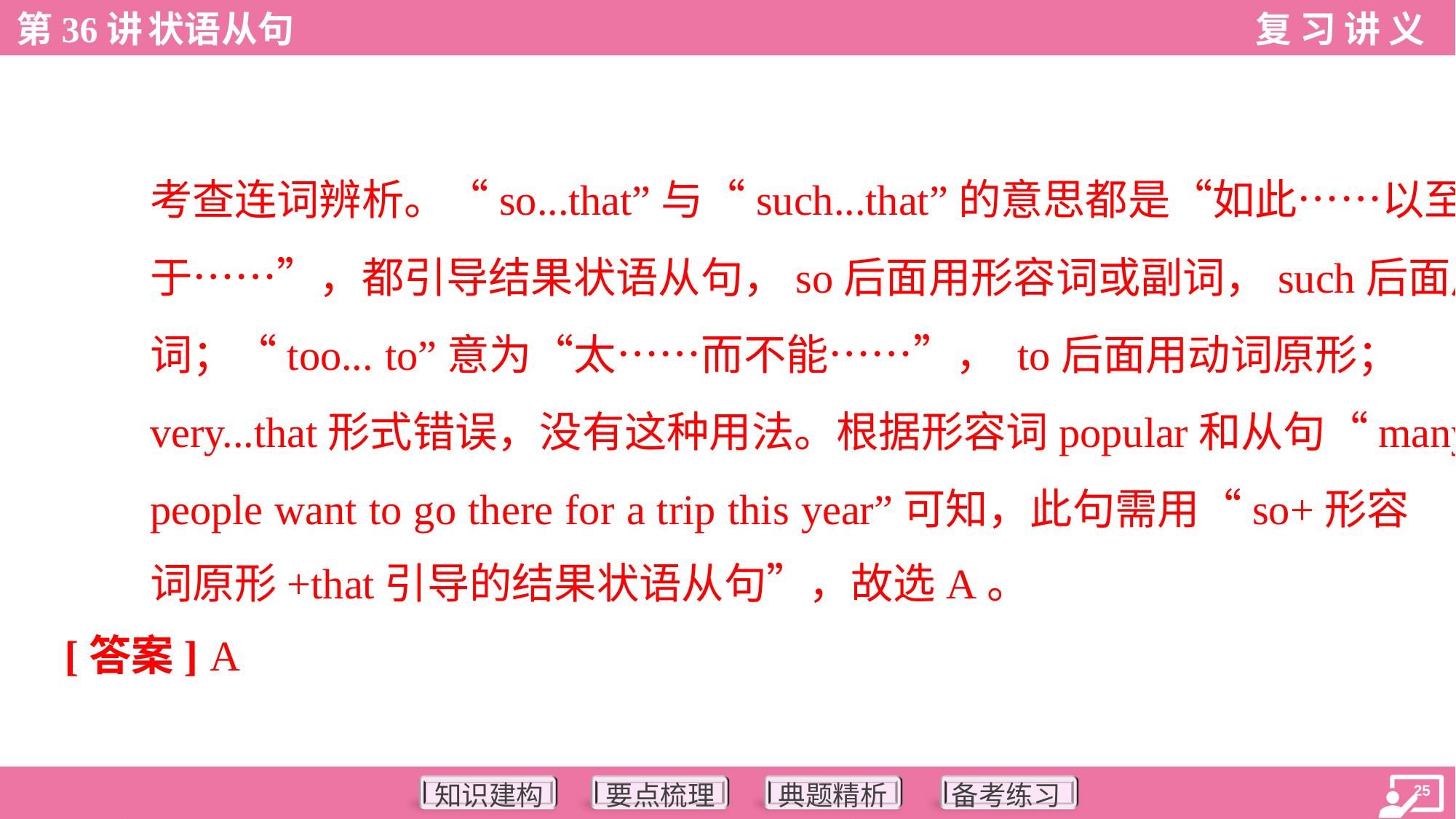

考查连词辨析。“so...that”与“such...that”的意思都是“如此……以至
于……”，都引导结果状语从句，so后面用形容词或副词，such后面用名
词；“too... to”意为“太……而不能……”， to后面用动词原形；
very...that形式错误，没有这种用法。根据形容词popular和从句“many
people want to go there for a trip this year”可知，此句需用“so+形容
词原形+that引导的结果状语从句”，故选A。
[答案] A